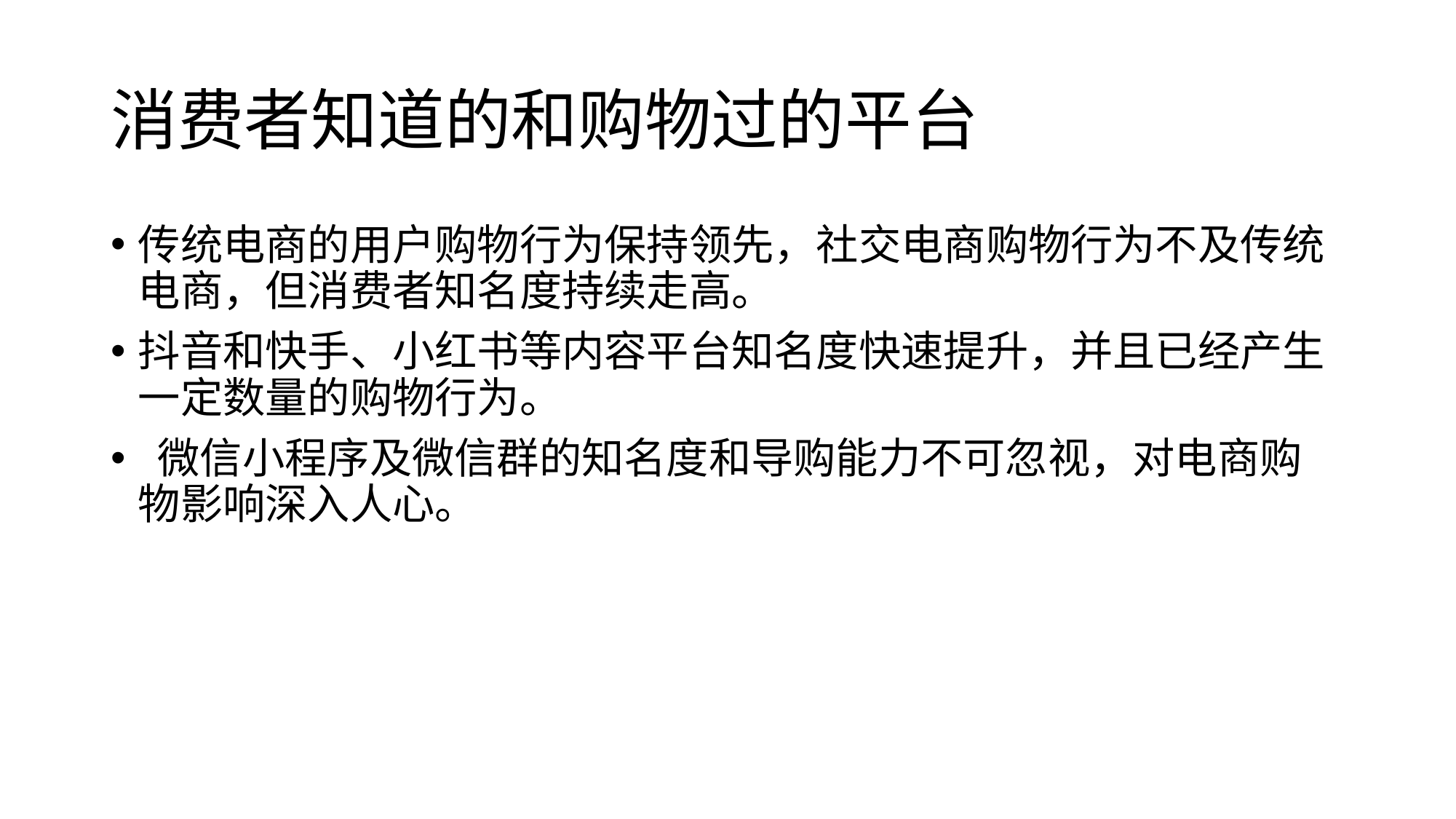

# 消费者知道的和购物过的平台
传统电商的用户购物行为保持领先，社交电商购物行为不及传统电商，但消费者知名度持续走高。
抖音和快手、小红书等内容平台知名度快速提升，并且已经产生一定数量的购物行为。
 微信小程序及微信群的知名度和导购能力不可忽视，对电商购物影响深入人心。